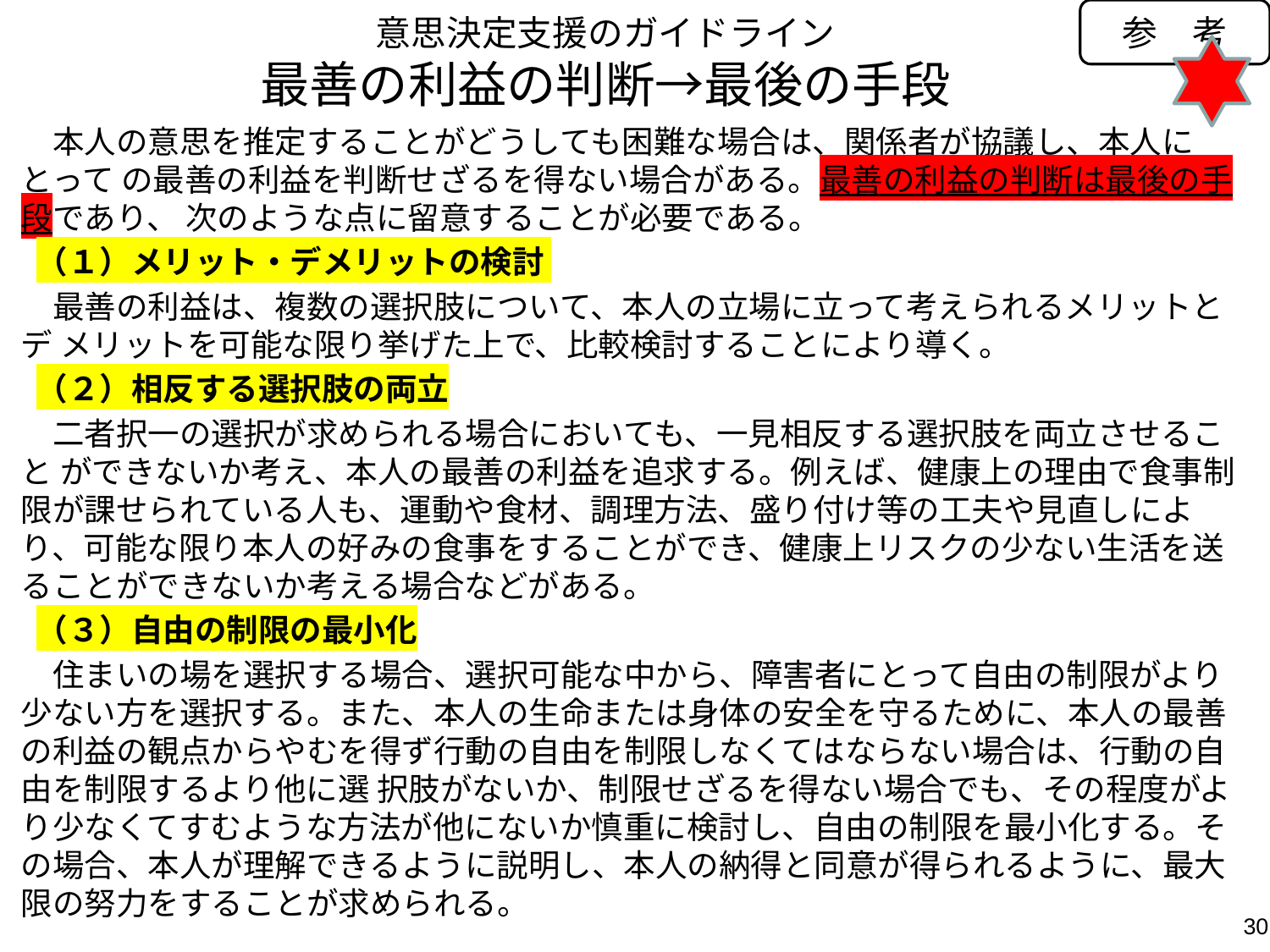

参　考
# 意思決定支援のガイドライン 最善の利益の判断→最後の手段

　本人の意思を推定することがどうしても困難な場合は、関係者が協議し、本人にとって の最善の利益を判断せざるを得ない場合がある。最善の利益の判断は最後の手段であり、 次のような点に留意することが必要である。
 （１）メリット・デメリットの検討
　最善の利益は、複数の選択肢について、本人の立場に立って考えられるメリットとデ メリットを可能な限り挙げた上で、比較検討することにより導く。
 （２）相反する選択肢の両立
　二者択一の選択が求められる場合においても、一見相反する選択肢を両立させること ができないか考え、本人の最善の利益を追求する。例えば、健康上の理由で食事制限が課せられている人も、運動や食材、調理方法、盛り付け等の工夫や見直しにより、可能な限り本人の好みの食事をすることができ、健康上リスクの少ない生活を送ることができないか考える場合などがある。
 （３）自由の制限の最小化
　住まいの場を選択する場合、選択可能な中から、障害者にとって自由の制限がより少ない方を選択する。また、本人の生命または身体の安全を守るために、本人の最善の利益の観点からやむを得ず行動の自由を制限しなくてはならない場合は、行動の自由を制限するより他に選 択肢がないか、制限せざるを得ない場合でも、その程度がより少なくてすむような方法が他にないか慎重に検討し、自由の制限を最小化する。その場合、本人が理解できるように説明し、本人の納得と同意が得られるように、最大限の努力をすることが求められる。

30